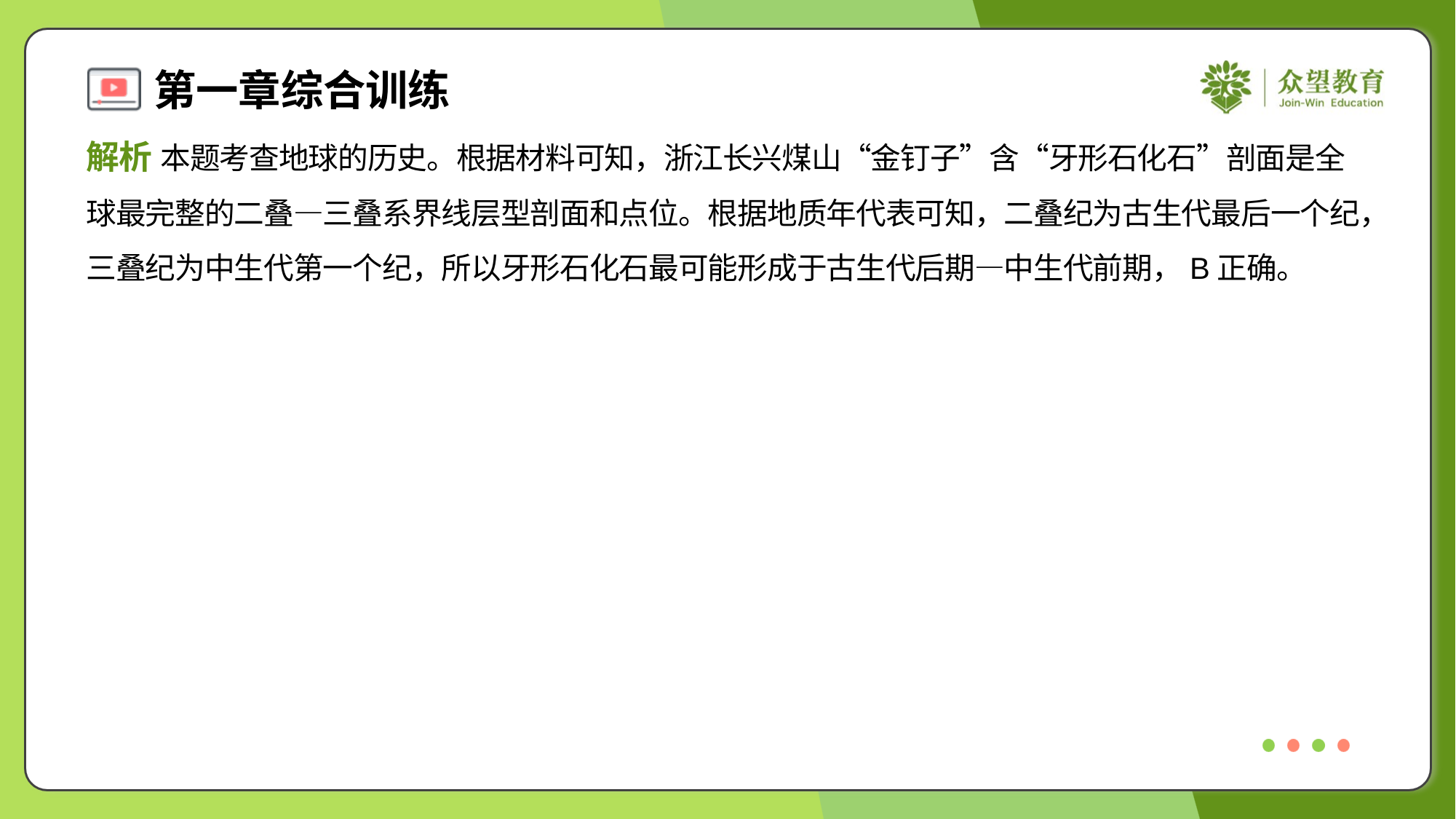

解析 本题考查地球的历史。根据材料可知，浙江长兴煤山“金钉子”含“牙形石化石”剖面是全
球最完整的二叠—三叠系界线层型剖面和点位。根据地质年代表可知，二叠纪为古生代最后一个纪，
三叠纪为中生代第一个纪，所以牙形石化石最可能形成于古生代后期—中生代前期，B正确。